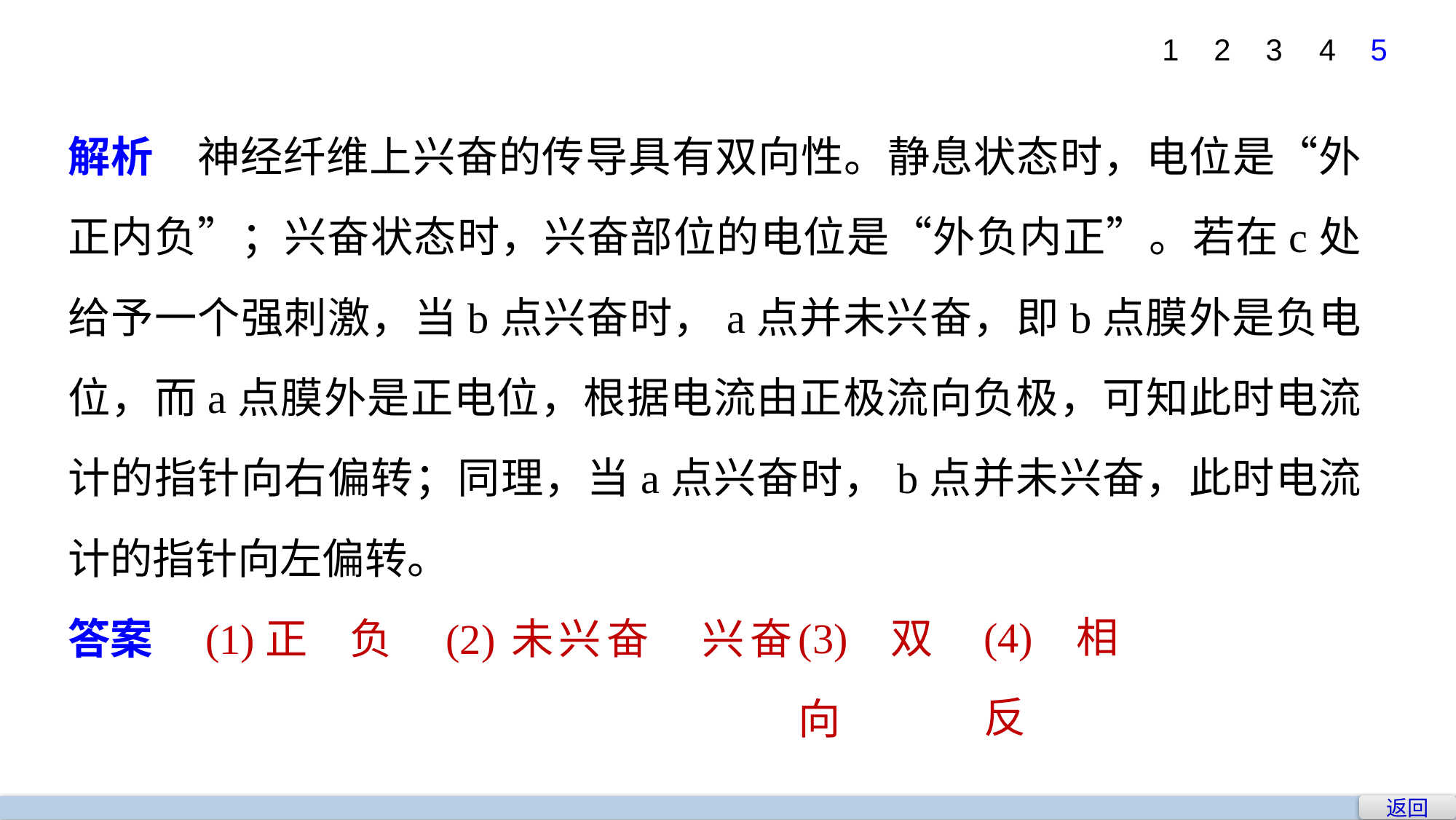

1
2
3
4
5
解析　神经纤维上兴奋的传导具有双向性。静息状态时，电位是“外正内负”；兴奋状态时，兴奋部位的电位是“外负内正”。若在c处给予一个强刺激，当b点兴奋时，a点并未兴奋，即b点膜外是负电位，而a点膜外是正电位，根据电流由正极流向负极，可知此时电流计的指针向右偏转；同理，当a点兴奋时，b点并未兴奋，此时电流计的指针向左偏转。
答案　(1)正　负
(4)相反
(3)双向
(2)未兴奋　兴奋
返回